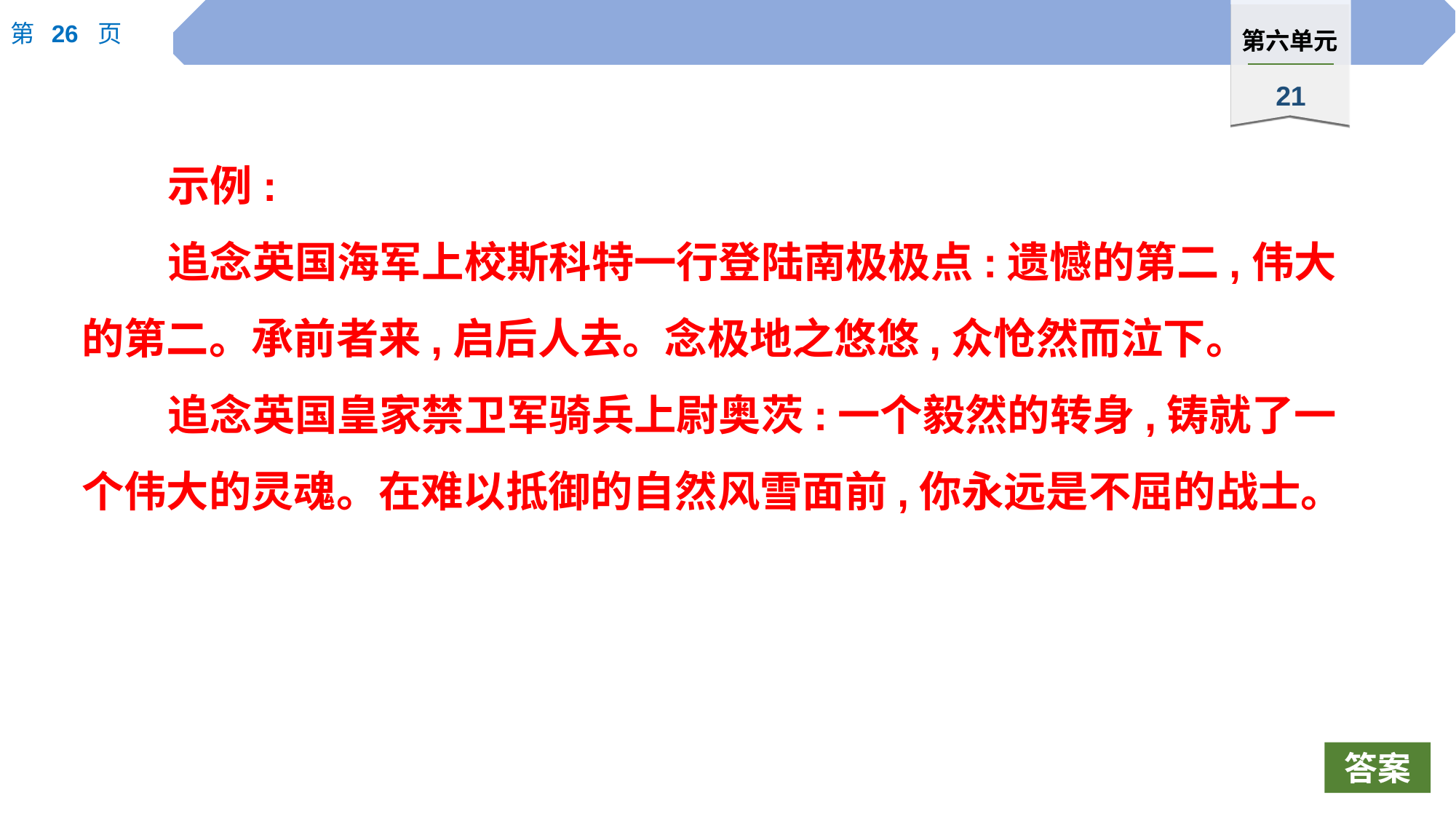

示例:
追念英国海军上校斯科特一行登陆南极极点:遗憾的第二,伟大的第二。承前者来,启后人去。念极地之悠悠,众怆然而泣下。
追念英国皇家禁卫军骑兵上尉奥茨:一个毅然的转身,铸就了一个伟大的灵魂。在难以抵御的自然风雪面前,你永远是不屈的战士。
答案